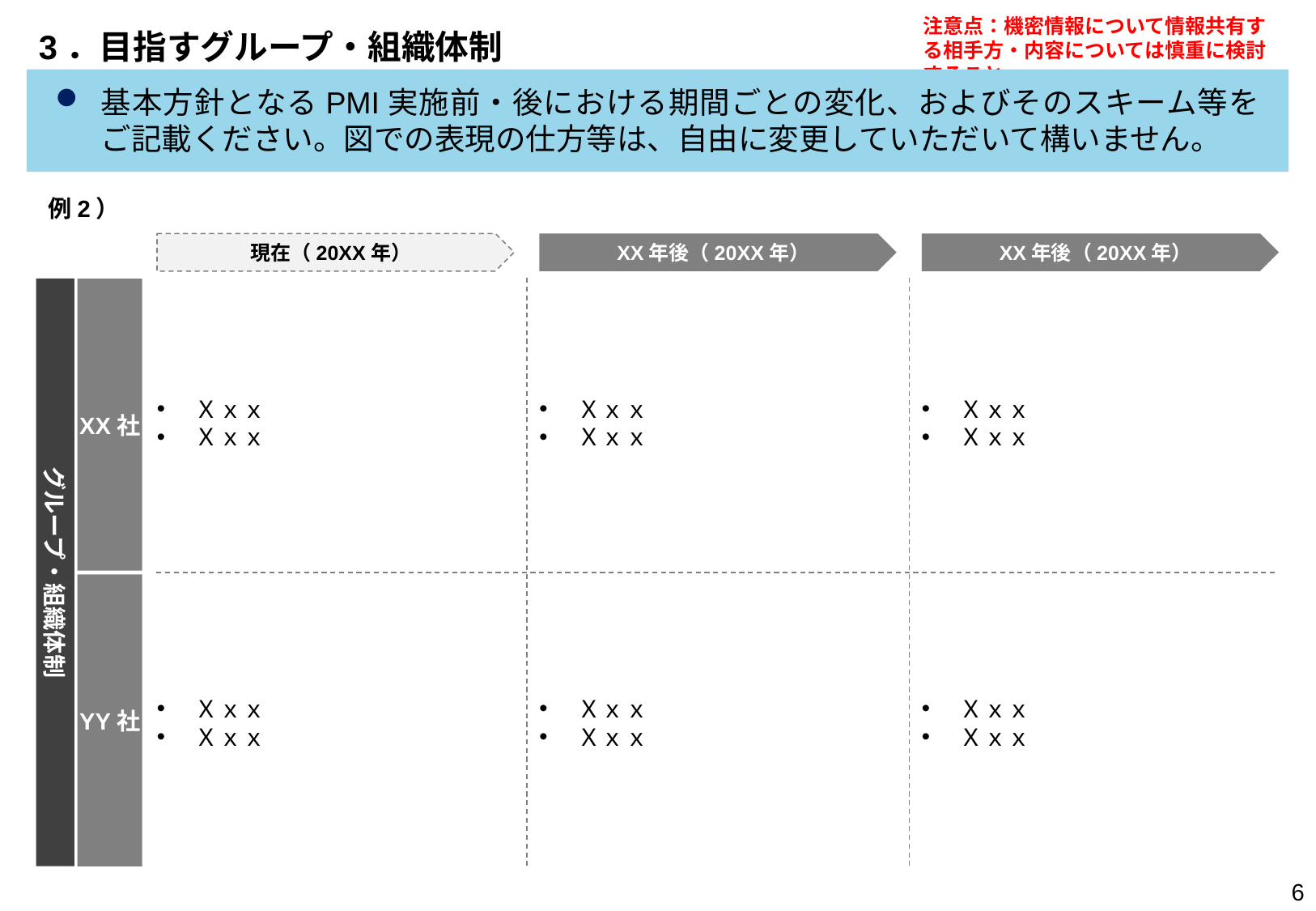

# 3．目指すグループ・組織体制
基本方針となるPMI実施前・後における期間ごとの変化、およびそのスキーム等をご記載ください。図での表現の仕方等は、自由に変更していただいて構いません。
例2）
現在（20XX年）
XX年後（20XX年）
XX年後（20XX年）
Ｘｘｘ
Ｘｘｘ
Ｘｘｘ
Ｘｘｘ
Ｘｘｘ
Ｘｘｘ
グループ・組織体制
XX社
YY社
Ｘｘｘ
Ｘｘｘ
Ｘｘｘ
Ｘｘｘ
Ｘｘｘ
Ｘｘｘ
6